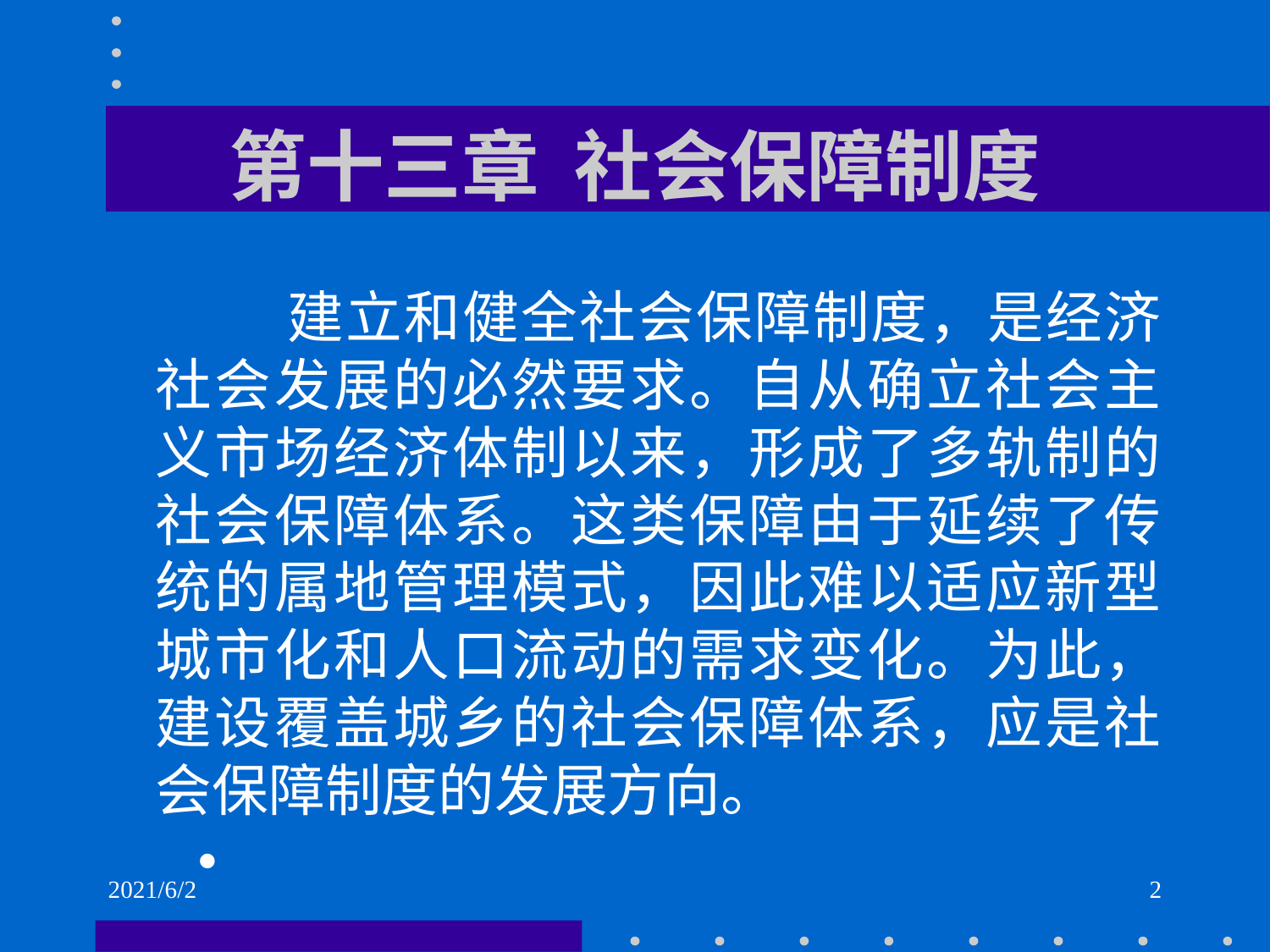

# 第十三章  社会保障制度
        建立和健全社会保障制度，是经济社会发展的必然要求。自从确立社会主义市场经济体制以来，形成了多轨制的社会保障体系。这类保障由于延续了传统的属地管理模式，因此难以适应新型城市化和人口流动的需求变化。为此，建设覆盖城乡的社会保障体系，应是社会保障制度的发展方向。

2021/6/2
2